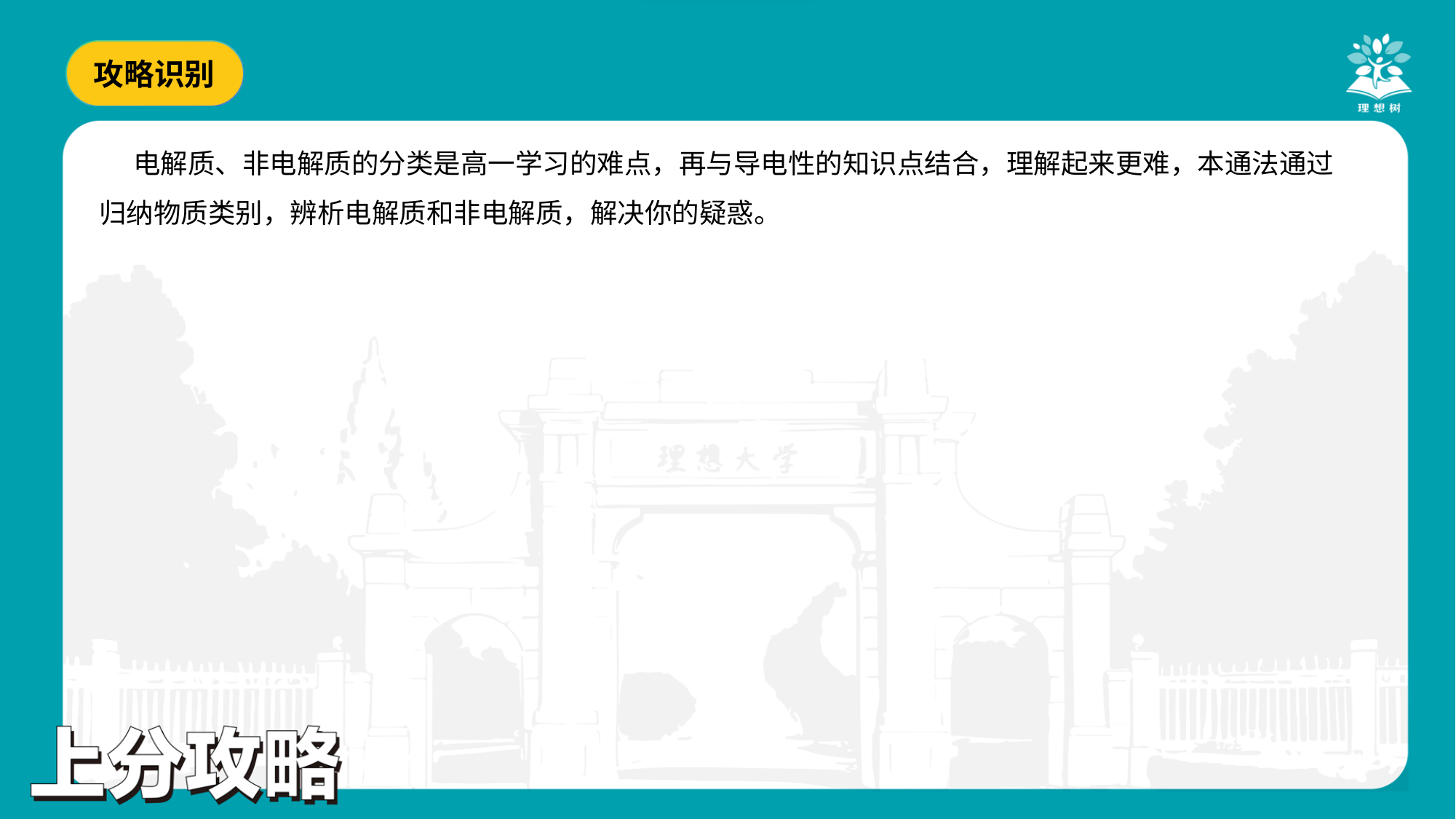

电解质、非电解质的分类是高一学习的难点，再与导电性的知识点结合，理解起来更难，本通法通过
归纳物质类别，辨析电解质和非电解质，解决你的疑惑。